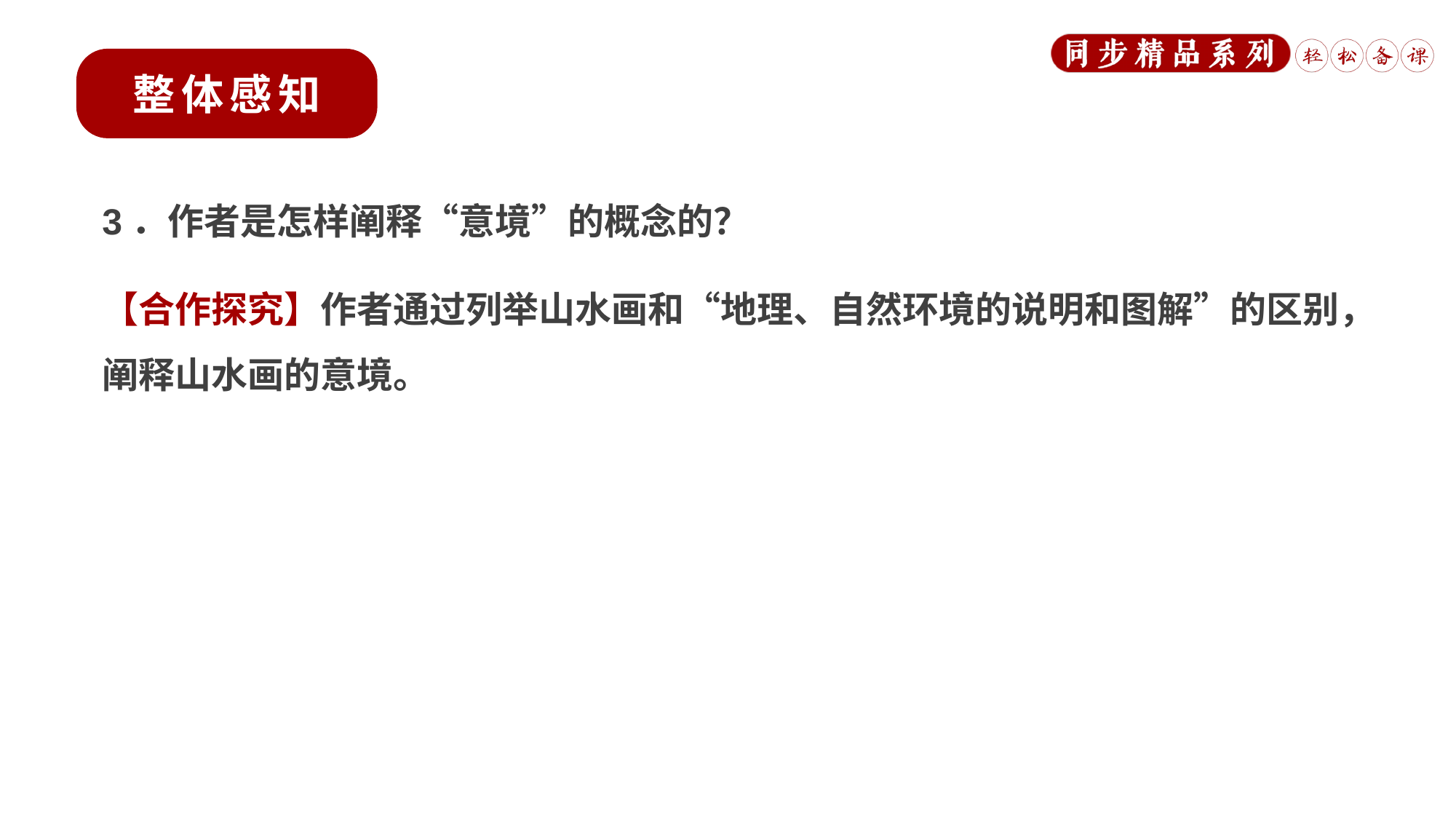

3．作者是怎样阐释“意境”的概念的？
【合作探究】作者通过列举山水画和“地理、自然环境的说明和图解”的区别，阐释山水画的意境。